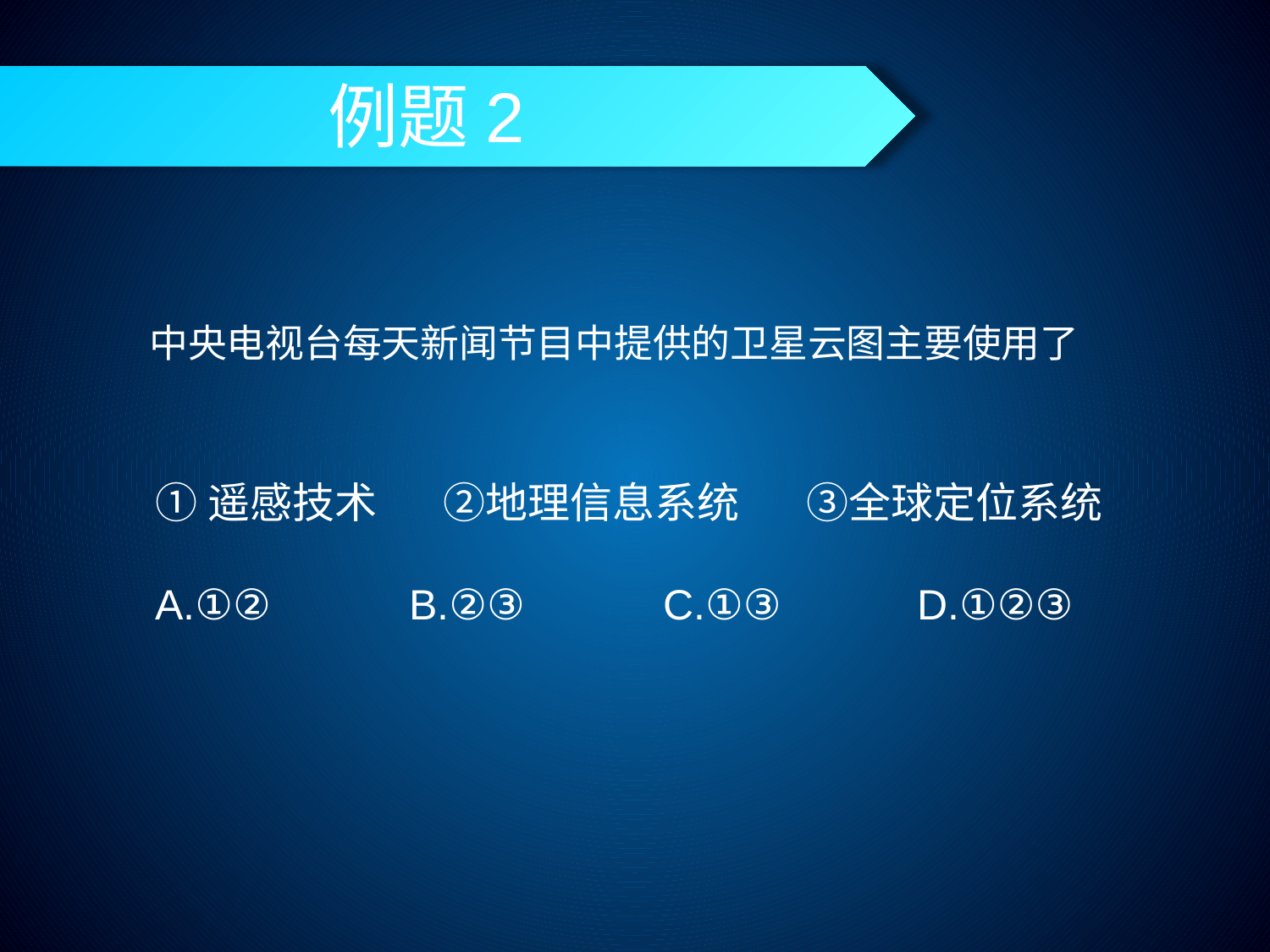

# 例题2
中央电视台每天新闻节目中提供的卫星云图主要使用了
①遥感技术       ②地理信息系统       ③全球定位系统
A.①②		B.②③		C.①③		D.①②③